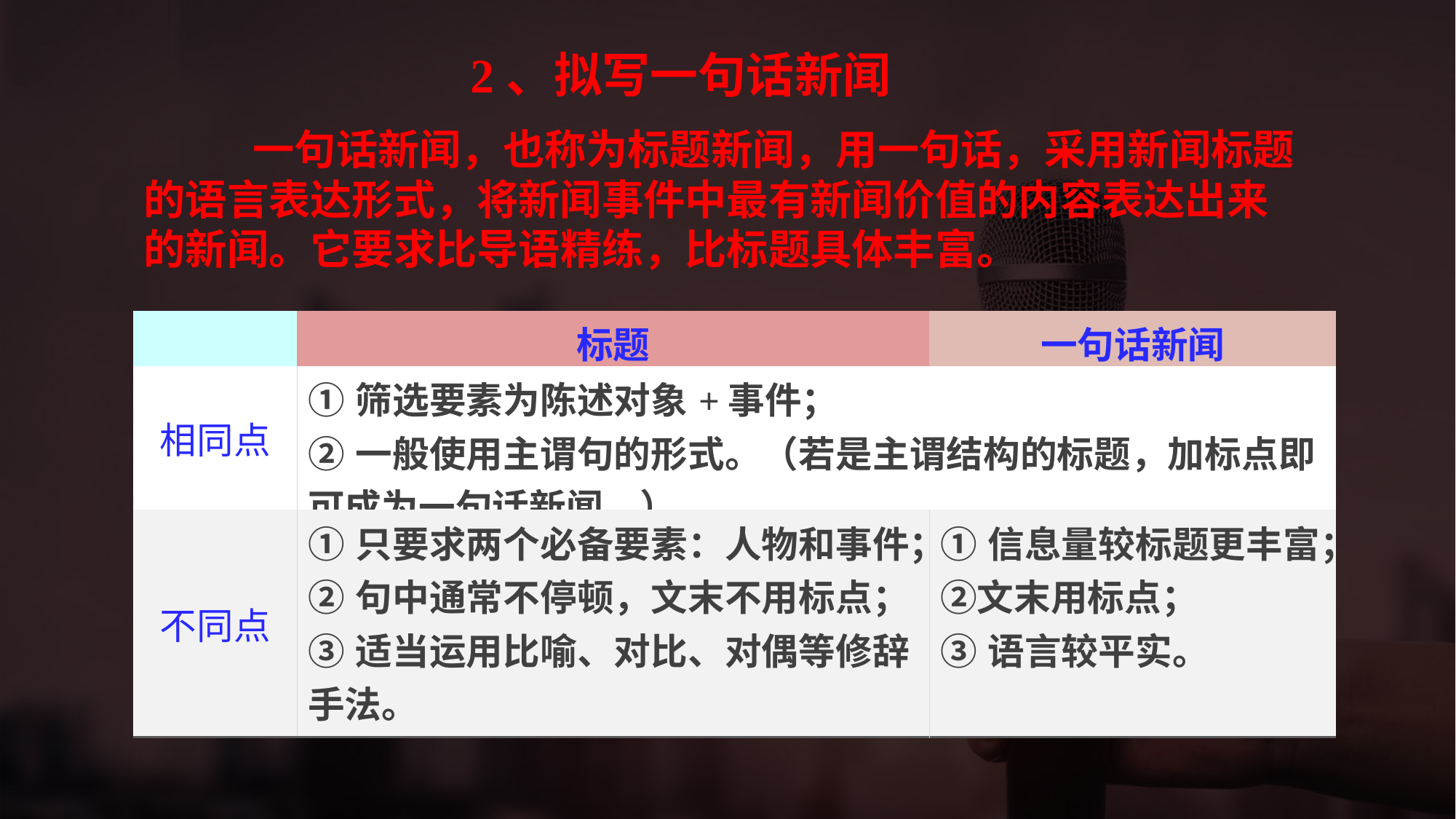

2、拟写一句话新闻
	一句话新闻，也称为标题新闻，用一句话，采用新闻标题的语言表达形式，将新闻事件中最有新闻价值的内容表达出来的新闻。它要求比导语精练，比标题具体丰富。

|  | 标题 | 一句话新闻 |
| --- | --- | --- |
| 相同点 | ①筛选要素为陈述对象+事件； ②一般使用主谓句的形式。（若是主谓结构的标题，加标点即可成为一句话新闻。） |  |
| 不同点 | ①只要求两个必备要素：人物和事件； ②句中通常不停顿，文末不用标点； ③适当运用比喻、对比、对偶等修辞手法。 | ①信息量较标题更丰富；②文末用标点； ③语言较平实。 |